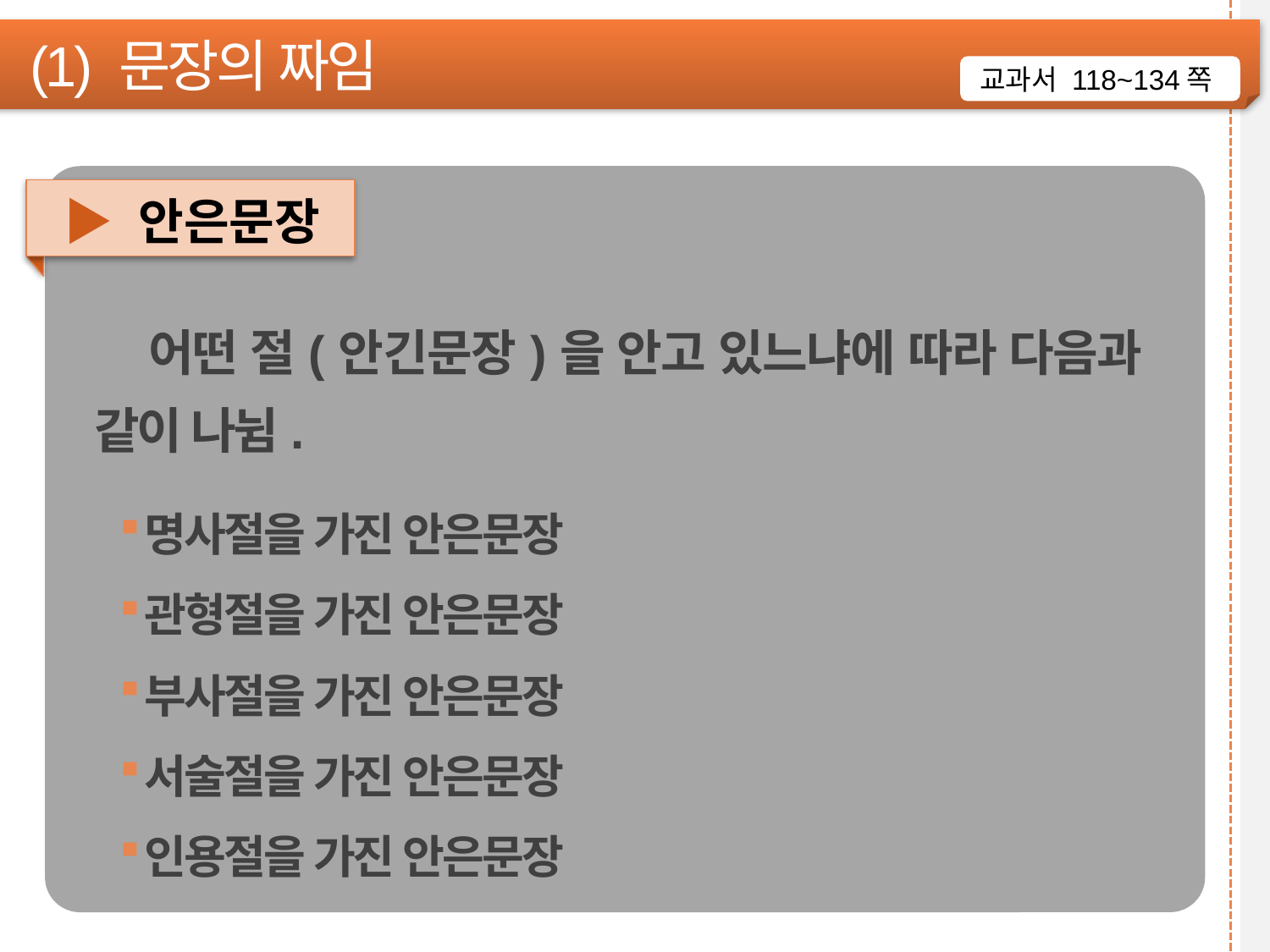

(1) 문장의 짜임
교과서 118~134쪽

▶ 안은문장

   어떤 절(안긴문장)을 안고 있느냐에 따라 다음과 같이 나뉨.

명사절을 가진 안은문장
관형절을 가진 안은문장
부사절을 가진 안은문장
서술절을 가진 안은문장
인용절을 가진 안은문장